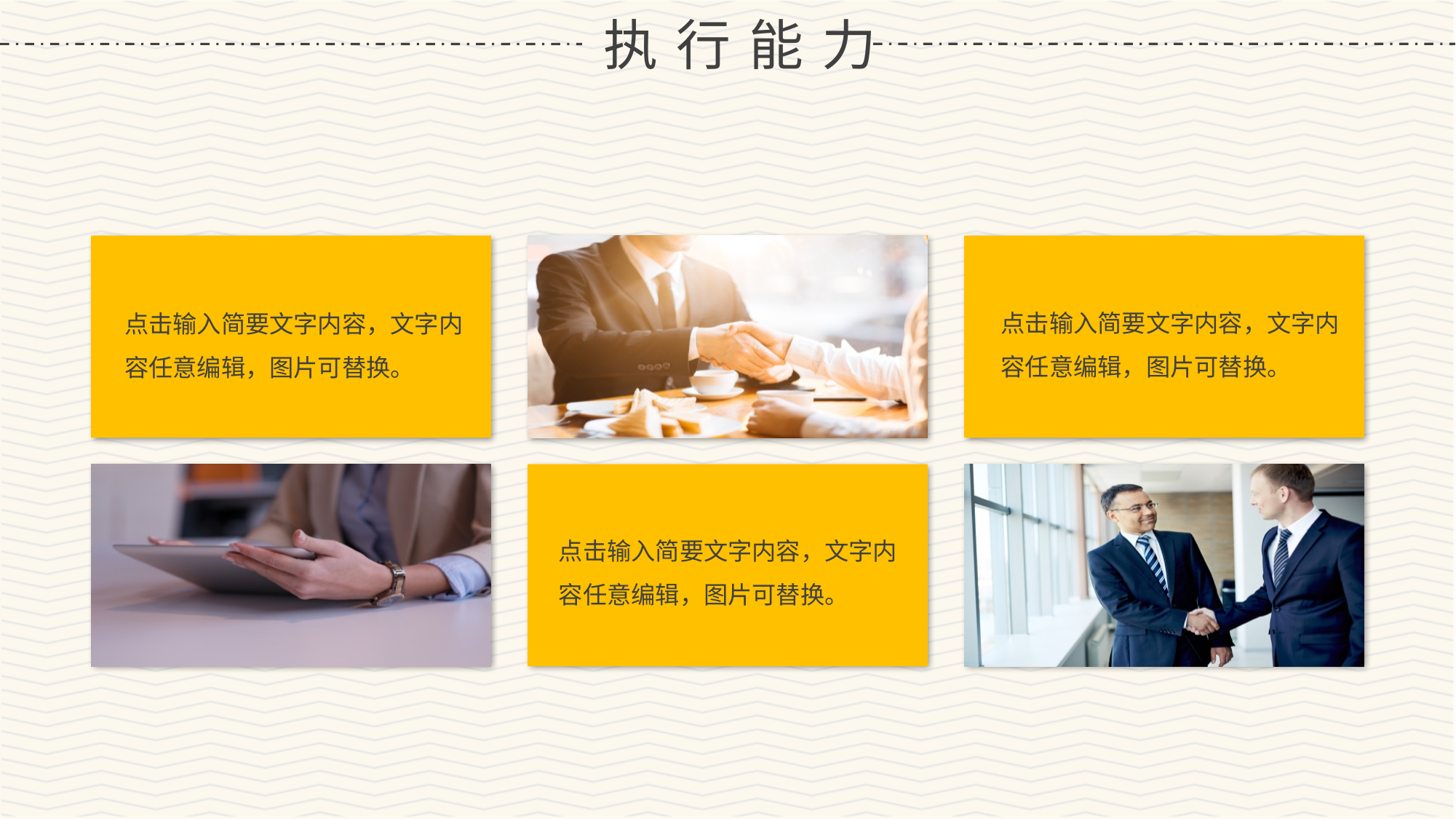

执行能力

点击输入简要文字内容，文字内容任意编辑，图片可替换。
点击输入简要文字内容，文字内容任意编辑，图片可替换。

点击输入简要文字内容，文字内容任意编辑，图片可替换。